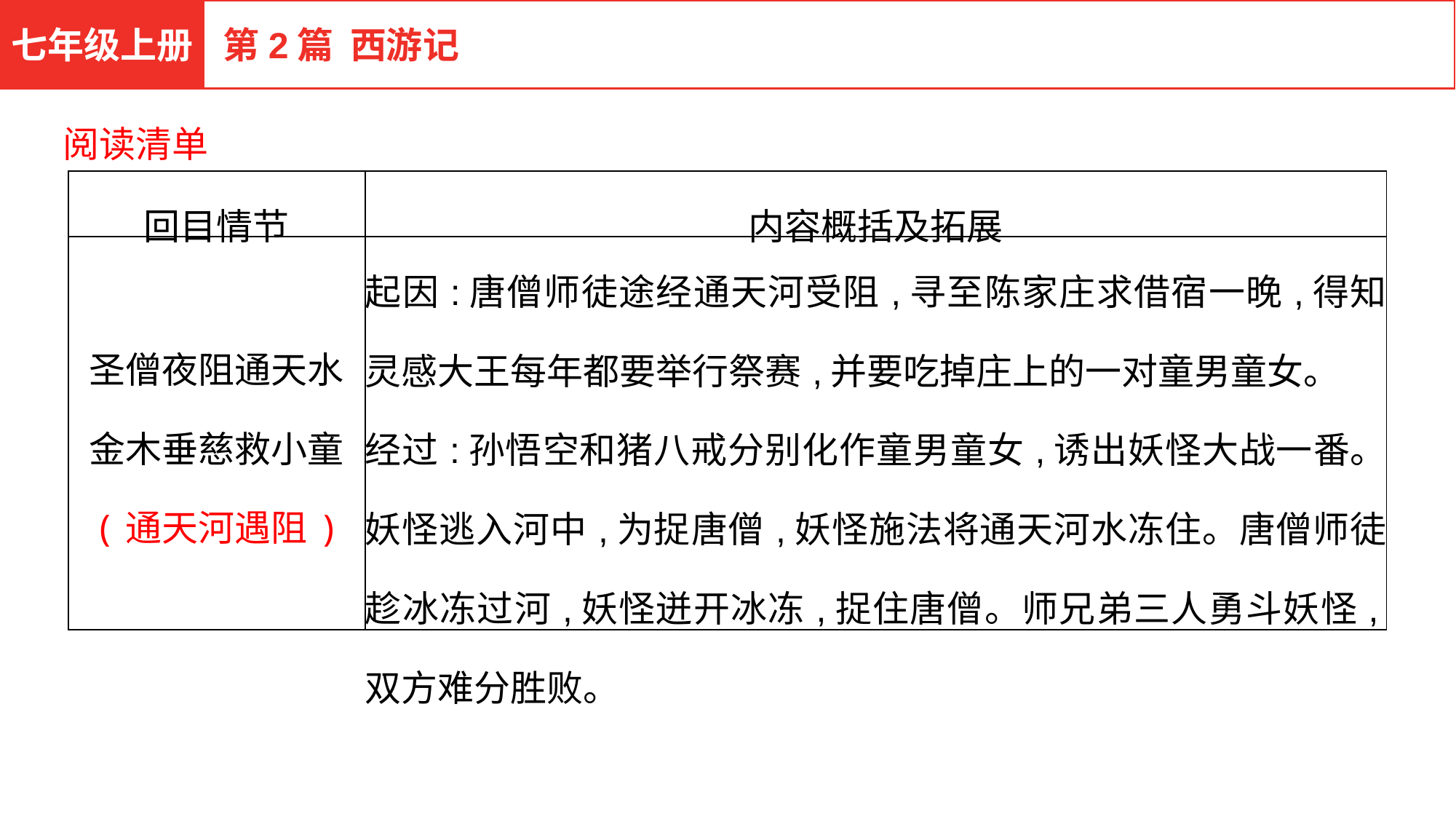

七年级上册
第2篇  西游记
阅读清单
| 回目情节 | 内容概括及拓展 |
| --- | --- |
| 圣僧夜阻通天水 金木垂慈救小童 (通天河遇阻) | 起因:唐僧师徒途经通天河受阻,寻至陈家庄求借宿一晚,得知灵感大王每年都要举行祭赛,并要吃掉庄上的一对童男童女。 经过:孙悟空和猪八戒分别化作童男童女,诱出妖怪大战一番。妖怪逃入河中,为捉唐僧,妖怪施法将通天河水冻住。唐僧师徒趁冰冻过河,妖怪迸开冰冻,捉住唐僧。师兄弟三人勇斗妖怪,双方难分胜败。 |